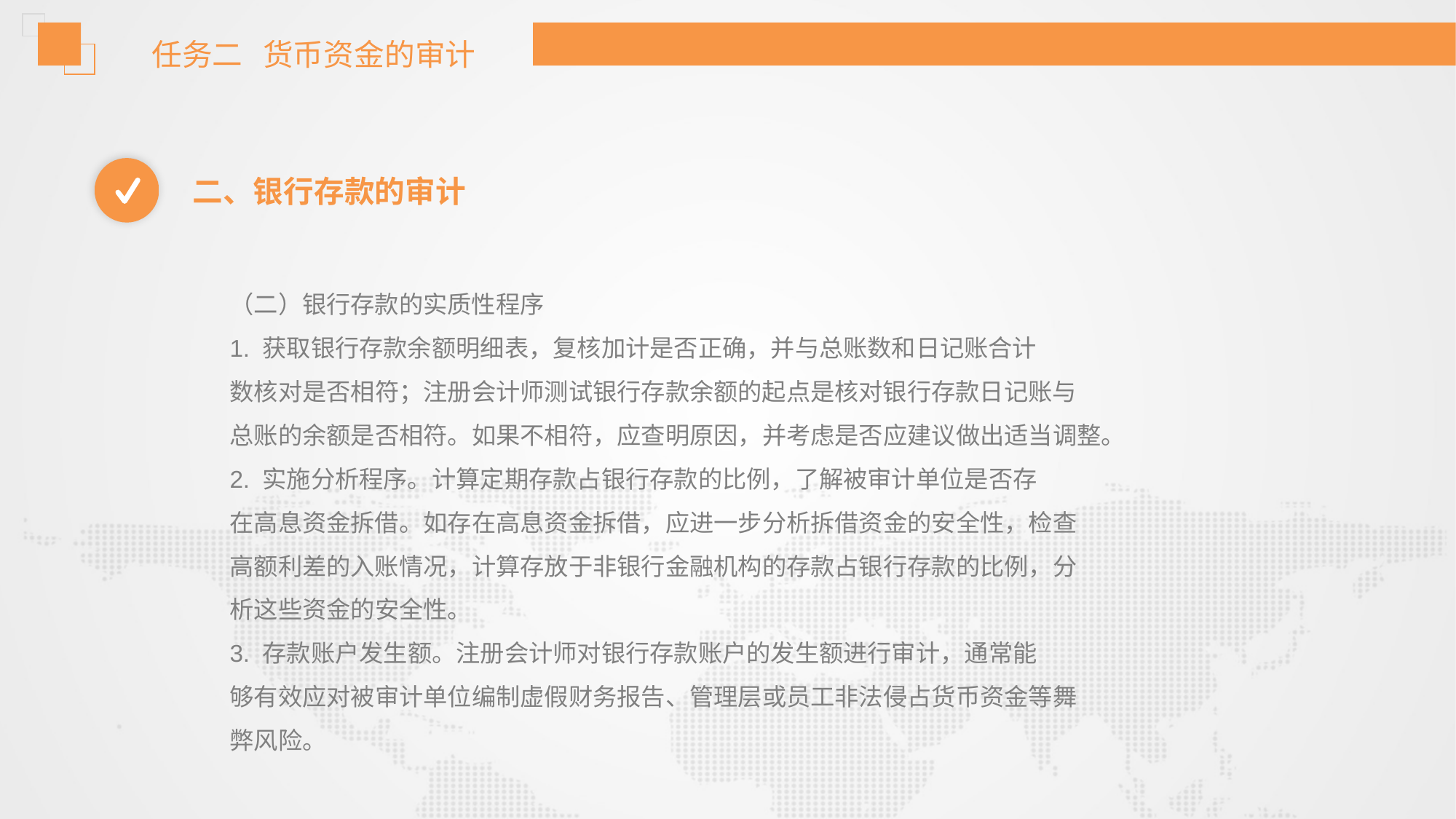

任务二   货币资金的审计

二、银行存款的审计
（二）银行存款的实质性程序
1. 获取银行存款余额明细表，复核加计是否正确，并与总账数和日记账合计
数核对是否相符；注册会计师测试银行存款余额的起点是核对银行存款日记账与
总账的余额是否相符。如果不相符，应查明原因，并考虑是否应建议做出适当调整。
2. 实施分析程序。计算定期存款占银行存款的比例，了解被审计单位是否存
在高息资金拆借。如存在高息资金拆借，应进一步分析拆借资金的安全性，检查
高额利差的入账情况，计算存放于非银行金融机构的存款占银行存款的比例，分
析这些资金的安全性。
3. 存款账户发生额。注册会计师对银行存款账户的发生额进行审计，通常能
够有效应对被审计单位编制虚假财务报告、管理层或员工非法侵占货币资金等舞
弊风险。